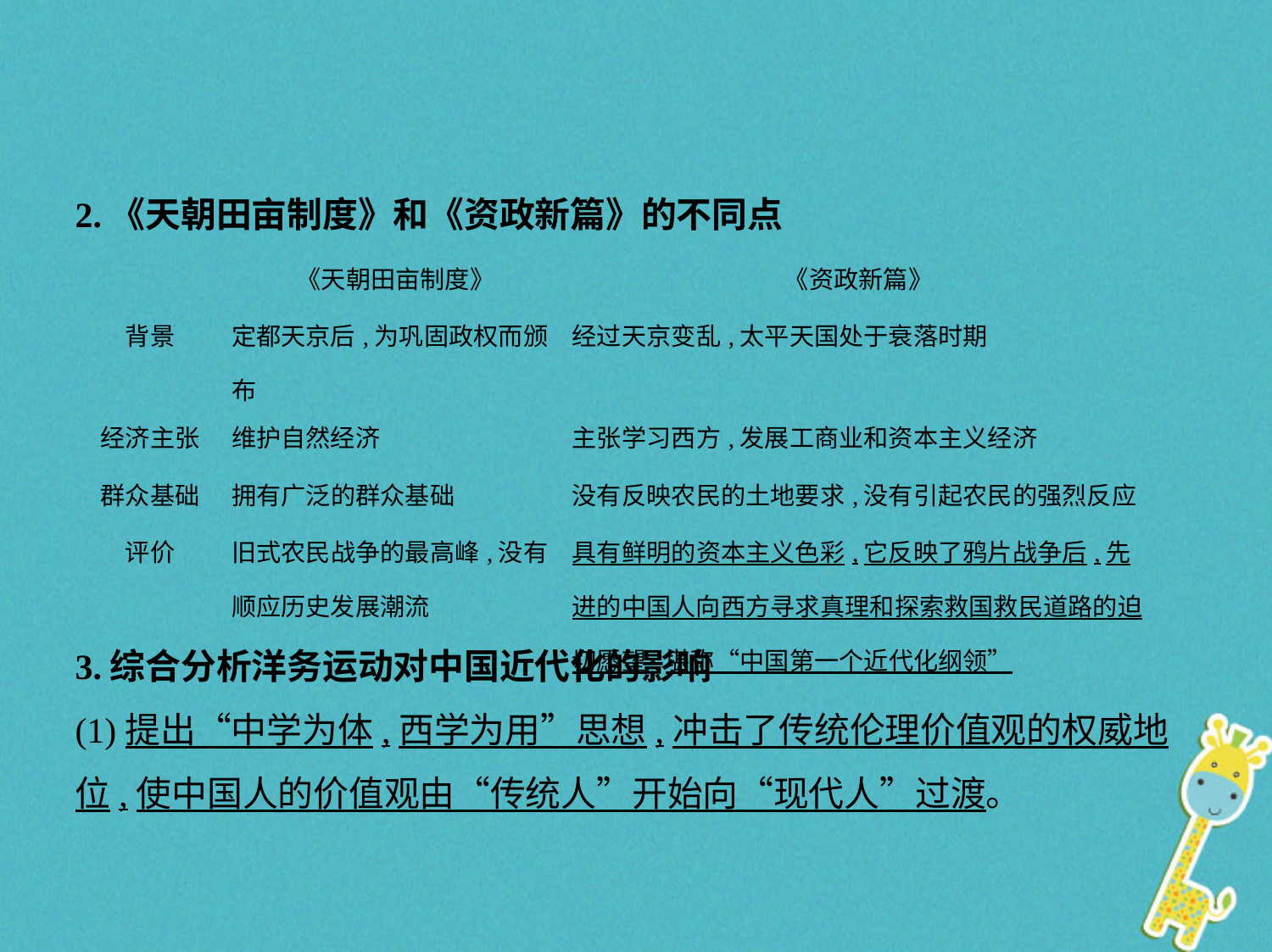

2.《天朝田亩制度》和《资政新篇》的不同点
|  | 《天朝田亩制度》 | 《资政新篇》 |
| --- | --- | --- |
| 背景 | 定都天京后,为巩固政权而颁布 | 经过天京变乱,太平天国处于衰落时期 |
| 经济主张 | 维护自然经济 | 主张学习西方,发展工商业和资本主义经济 |
| 群众基础 | 拥有广泛的群众基础 | 没有反映农民的土地要求,没有引起农民的强烈反应 |
| 评价 | 旧式农民战争的最高峰,没有顺应历史发展潮流 | 具有鲜明的资本主义色彩,它反映了鸦片战争后,先进的中国人向西方寻求真理和探索救国救民道路的迫切愿望,堪称“中国第一个近代化纲领” |
3.综合分析洋务运动对中国近代化的影响
(1)提出“中学为体,西学为用”思想,冲击了传统伦理价值观的权威地
位,使中国人的价值观由“传统人”开始向“现代人”过渡。